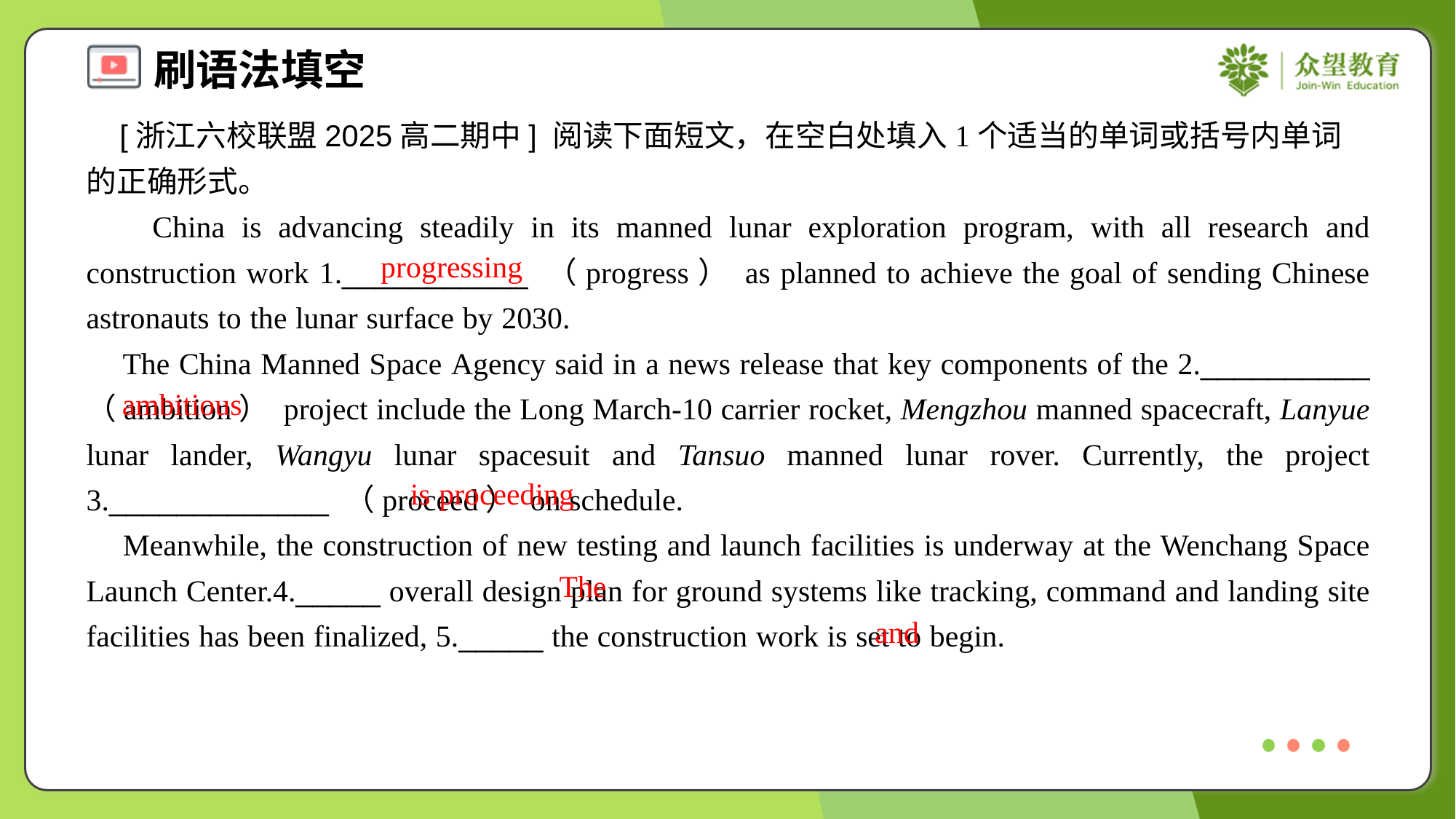

[浙江六校联盟2025高二期中] 阅读下面短文，在空白处填入1个适当的单词或括号内单词的正确形式。
    China is advancing steadily in its manned lunar exploration program, with all research and construction work 1.___________ （progress） as planned to achieve the goal of sending Chinese astronauts to the lunar surface by 2030.
    The China Manned Space Agency said in a news release that key components of the 2.__________ （ambition） project include the Long March-10 carrier rocket, Mengzhou manned spacecraft, Lanyue lunar lander, Wangyu lunar spacesuit and Tansuo manned lunar rover. Currently, the project 3._____________ （proceed） on schedule.
    Meanwhile, the construction of new testing and launch facilities is underway at the Wenchang Space Launch Center.4._____ overall design plan for ground systems like tracking, command and landing site facilities has been finalized, 5._____ the construction work is set to begin.

progressing
ambitious
is proceeding
The
and